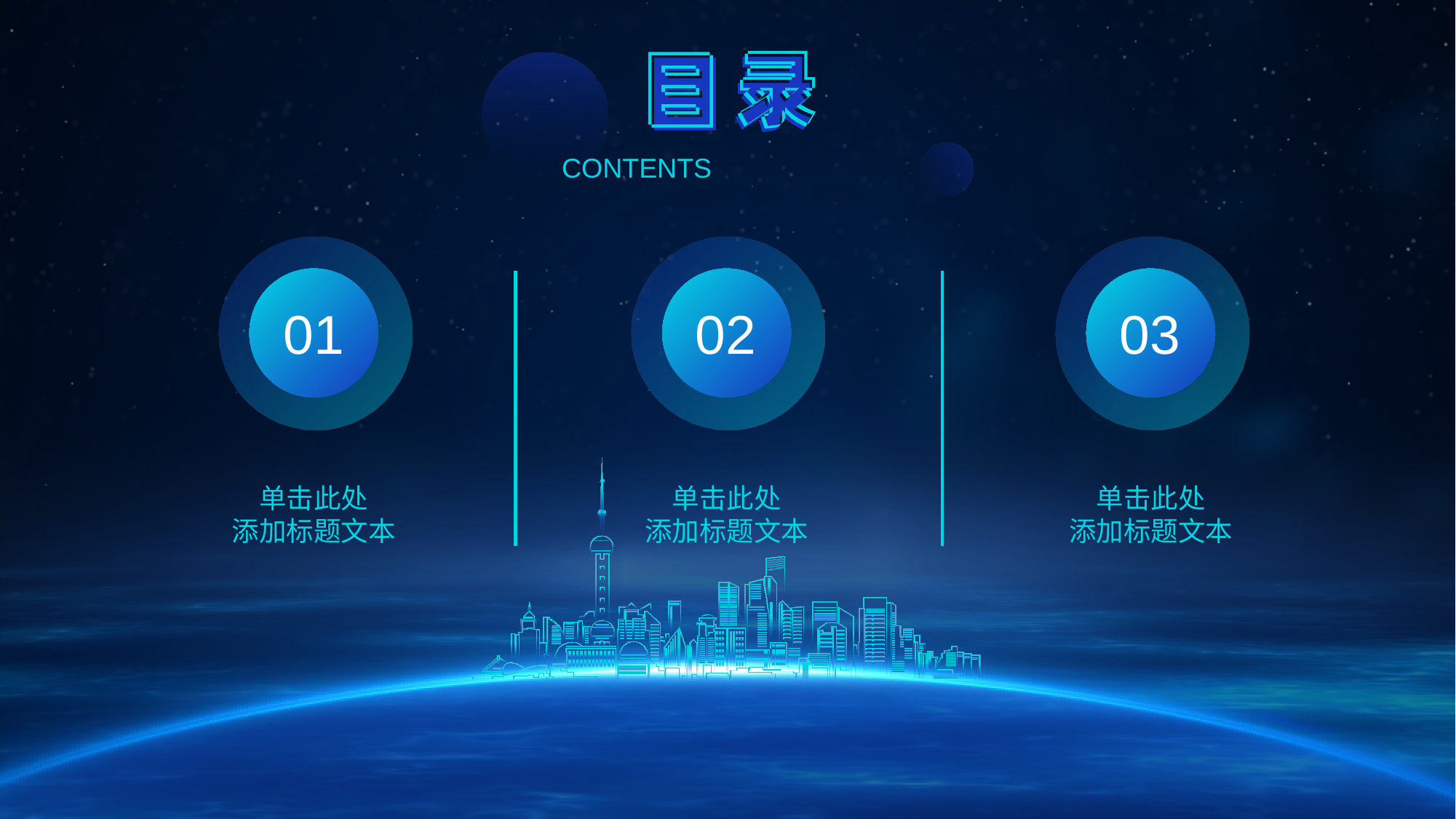

CONTENTS

01

02

03
向未来 再出发
目录
单击此处
添加标题文本
单击此处
添加标题文本
单击此处
添加标题文本